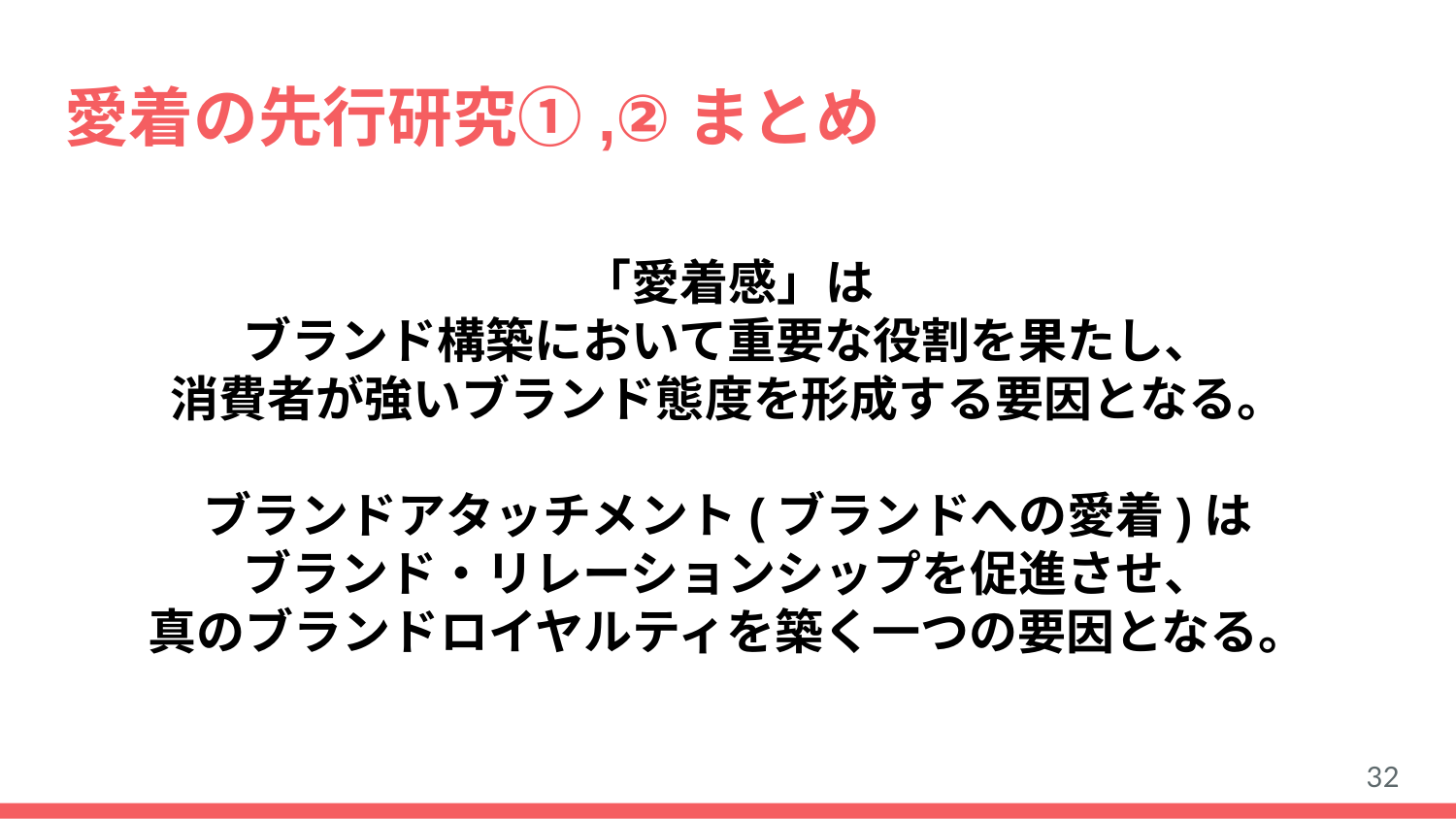

# 愛着の先行研究①,②まとめ

「愛着感」は
ブランド構築において重要な役割を果たし、
消費者が強いブランド態度を形成する要因となる。

ブランドアタッチメント(ブランドへの愛着)は
ブランド・リレーションシップを促進させ、
真のブランドロイヤルティを築く一つの要因となる。
32